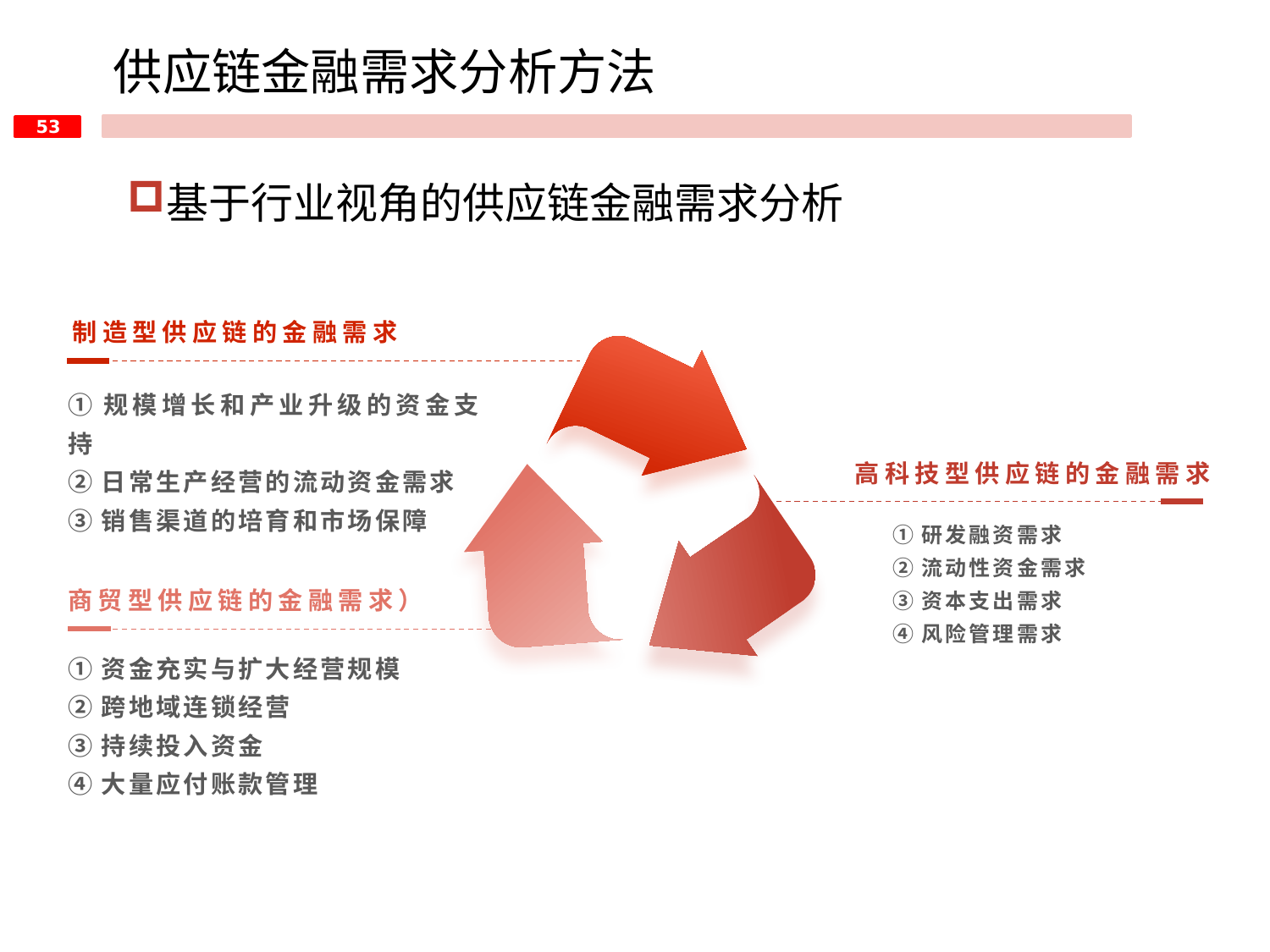

供应链金融需求分析方法
53
基于行业视角的供应链金融需求分析
制造型供应链的金融需求

①规模增长和产业升级的资金支持
②日常生产经营的流动资金需求
③销售渠道的培育和市场保障

高科技型供应链的金融需求

①研发融资需求
②流动性资金需求
③资本支出需求
④风险管理需求
商贸型供应链的金融需求）
①资金充实与扩大经营规模
②跨地域连锁经营
③持续投入资金
④大量应付账款管理